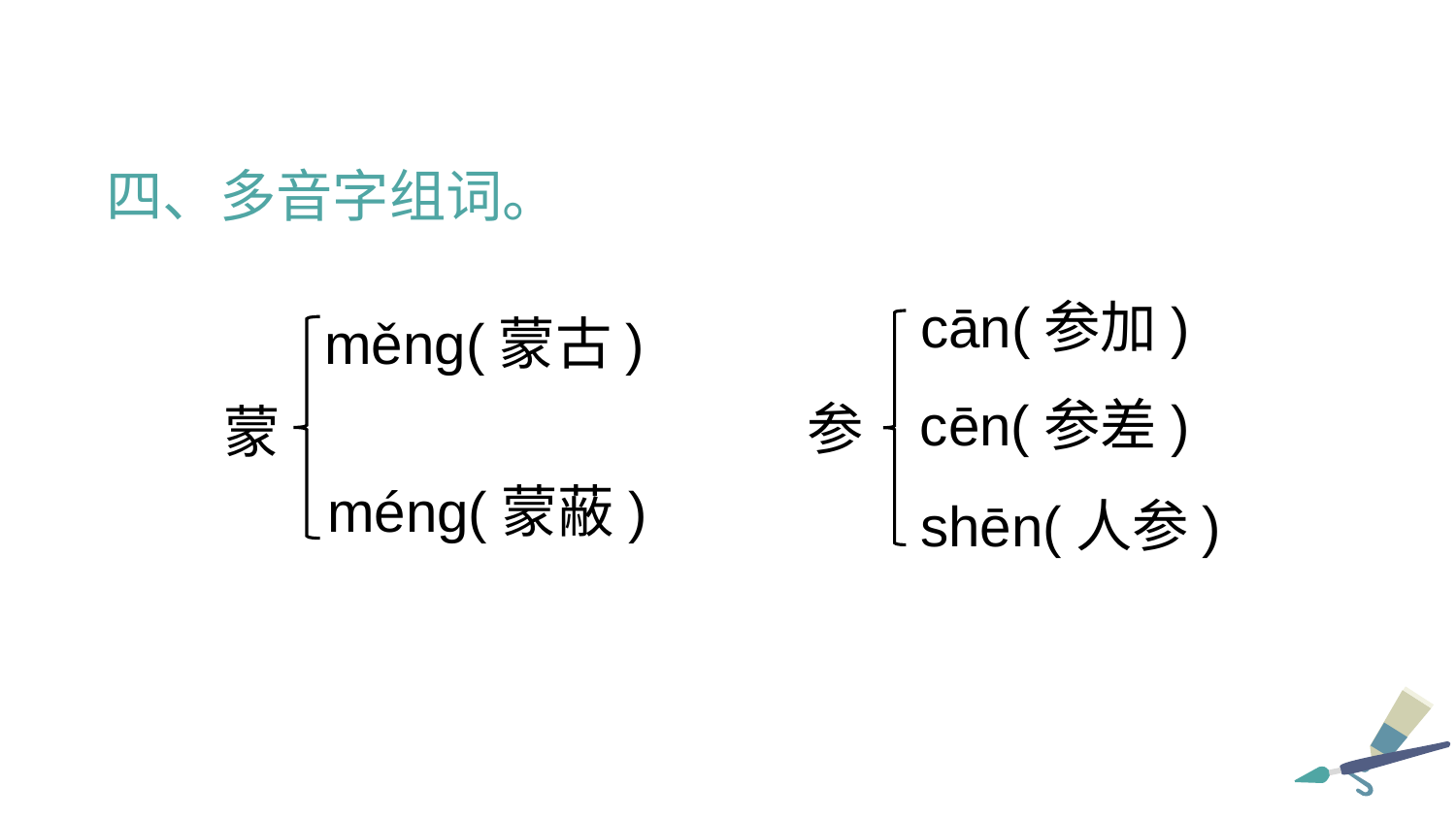

四、多音字组词。
cān(参加)
měng(蒙古)

cēn(参差)
参
蒙
méng(蒙蔽)
shēn(人参)